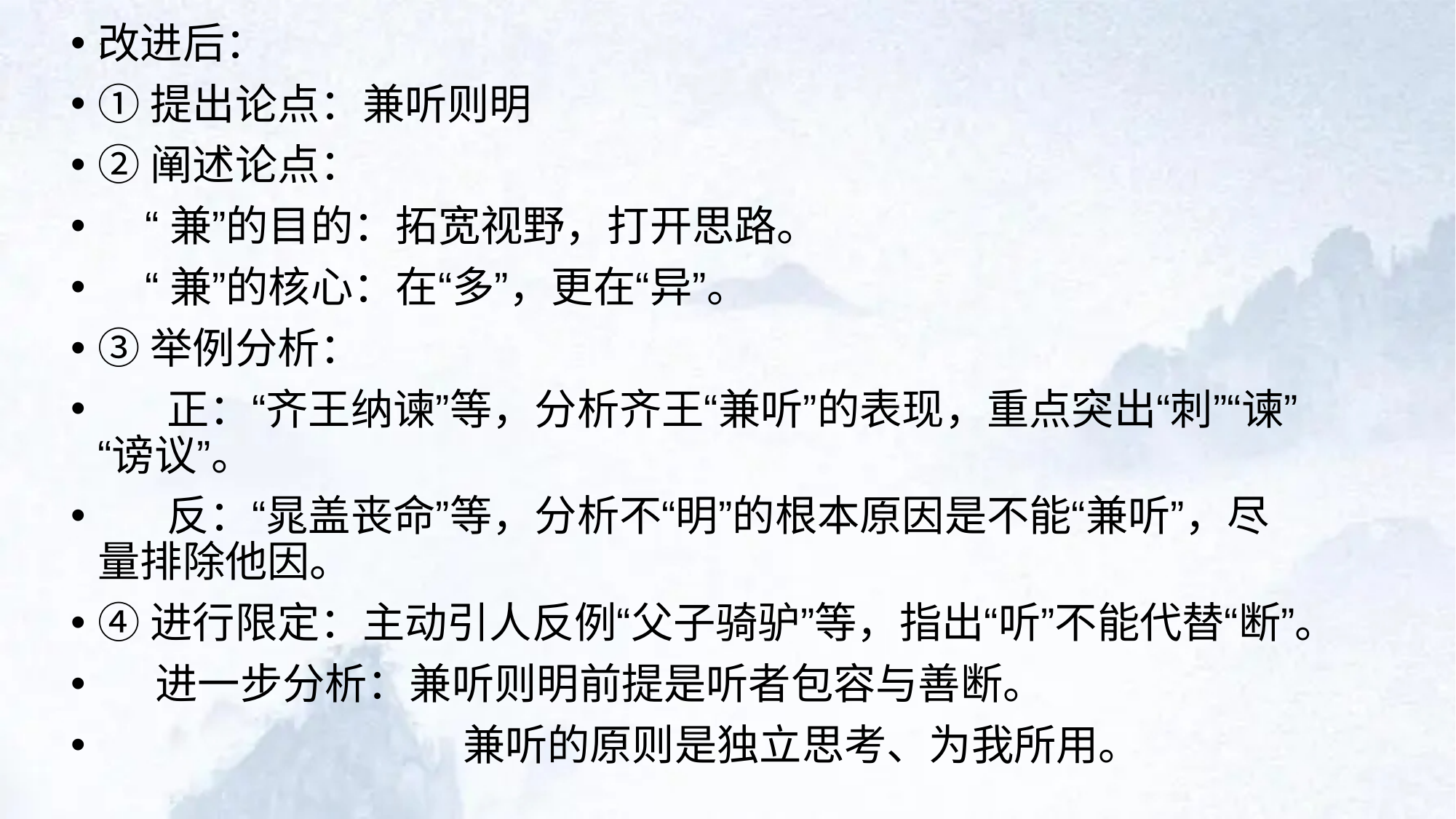

改进后：
①提出论点：兼听则明
②阐述论点：
    “兼”的目的：拓宽视野，打开思路。
    “兼”的核心：在“多”，更在“异”。
③举例分析：
     正：“齐王纳谏”等，分析齐王“兼听”的表现，重点突出“刺”“谏”“谤议”。
     反：“晁盖丧命”等，分析不“明”的根本原因是不能“兼听”，尽量排除他因。
④进行限定：主动引人反例“父子骑驴”等，指出“听”不能代替“断”。
    进一步分析：兼听则明前提是听者包容与善断。
                              兼听的原则是独立思考、为我所用。